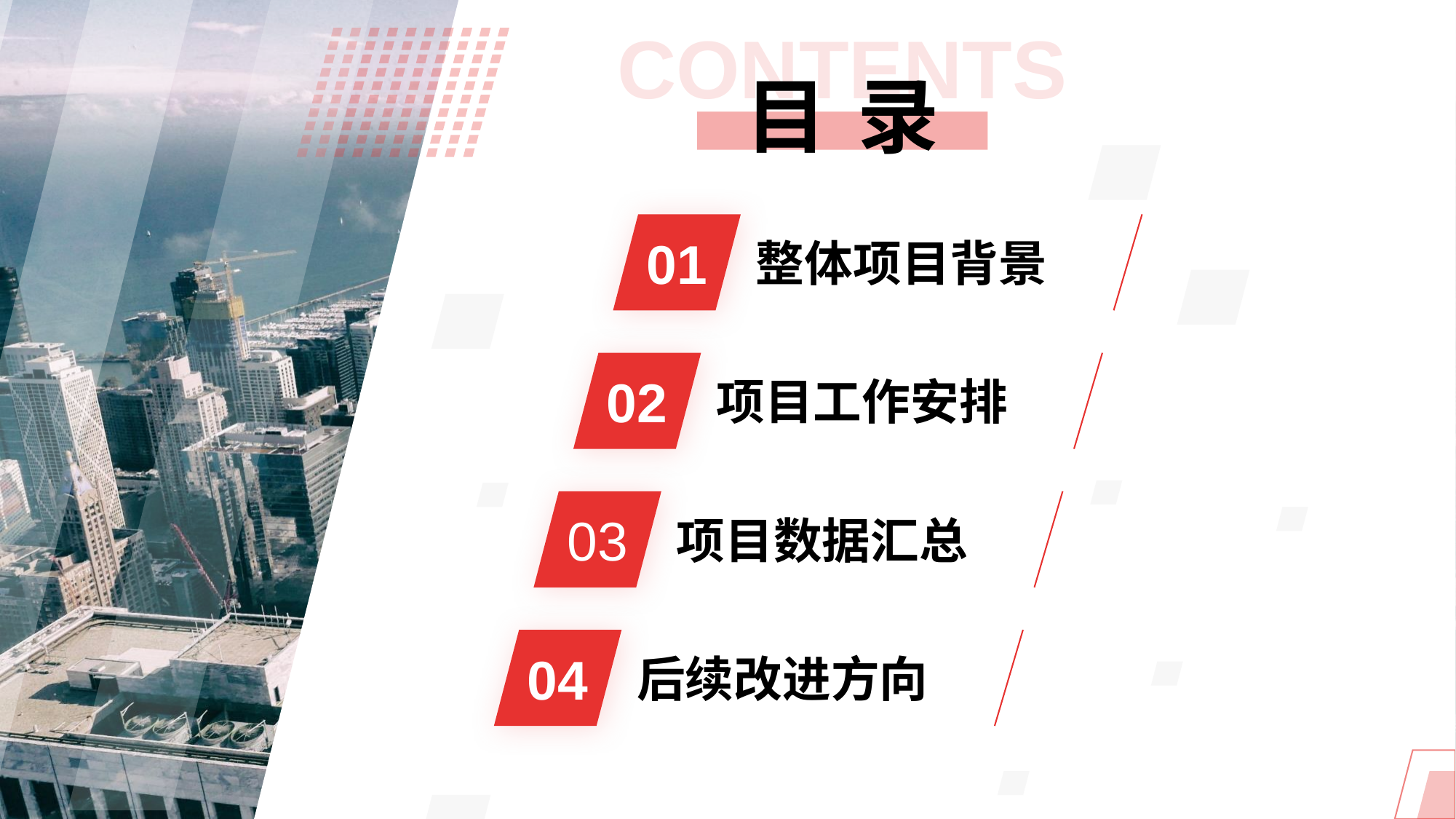

CONTENTS
目录

01
整体项目背景
02
项目工作安排
03
项目数据汇总
04
后续改进方向